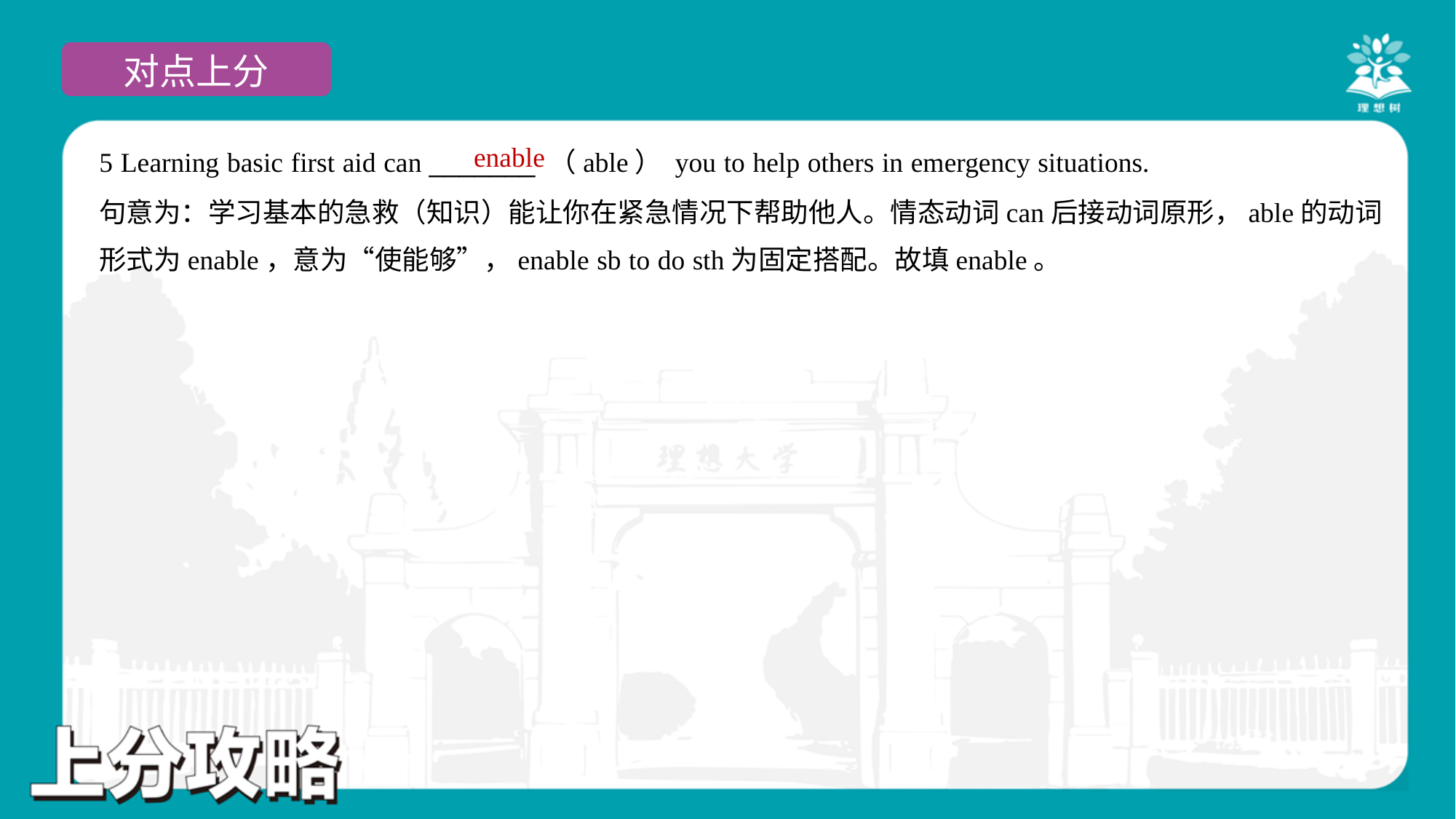

enable
5 Learning basic first aid can _______ （able） you to help others in emergency situations.
句意为：学习基本的急救（知识）能让你在紧急情况下帮助他人。情态动词can后接动词原形，able的动词
形式为enable，意为“使能够”，enable sb to do sth为固定搭配。故填enable。